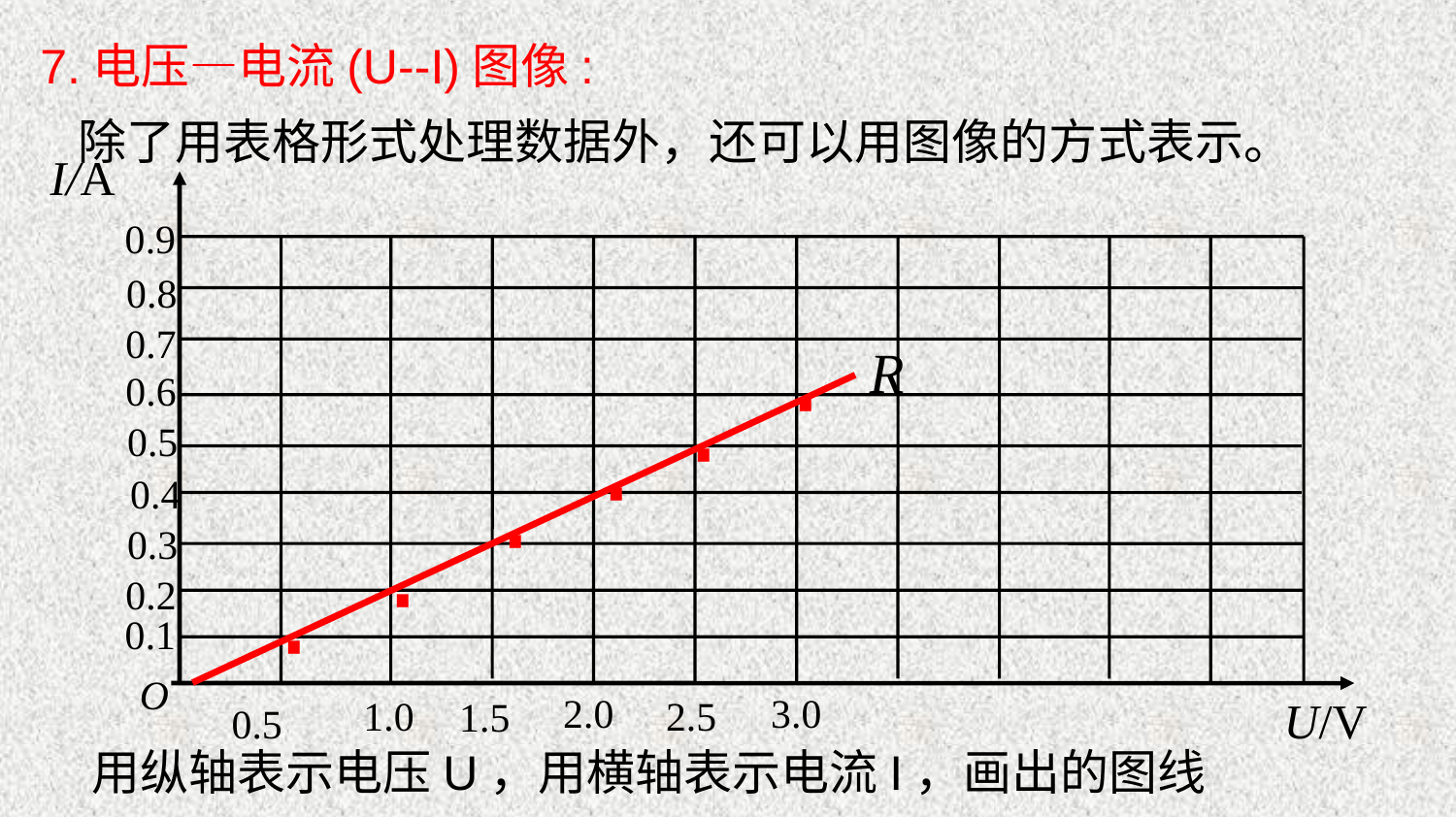

7.电压—电流(U--I)图像:
除了用表格形式处理数据外，还可以用图像的方式表示。
I/A

O
U/V
0.9
0.8
·
0.7
R
0.6
·

·
0.5
·
0.4
·
0.3
·
0.2
0.1
2.0
3.0
1.0
2.5
1.5
0.5
用纵轴表示电压U，用横轴表示电流I，画出的图线